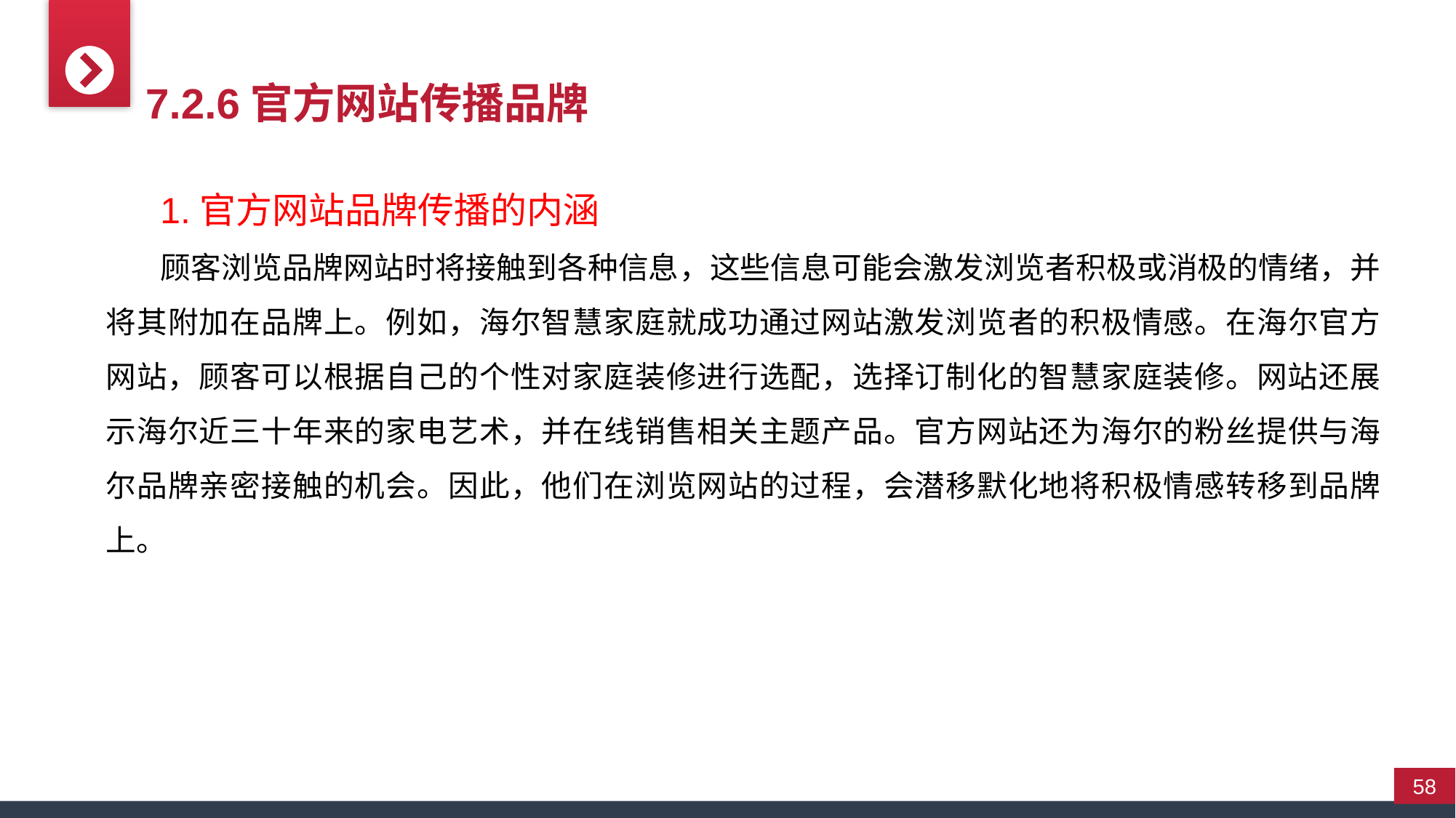

7.2.6官方网站传播品牌
1.官方网站品牌传播的内涵
顾客浏览品牌网站时将接触到各种信息，这些信息可能会激发浏览者积极或消极的情绪，并将其附加在品牌上。例如，海尔智慧家庭就成功通过网站激发浏览者的积极情感。在海尔官方网站，顾客可以根据自己的个性对家庭装修进行选配，选择订制化的智慧家庭装修。网站还展示海尔近三十年来的家电艺术，并在线销售相关主题产品。官方网站还为海尔的粉丝提供与海尔品牌亲密接触的机会。因此，他们在浏览网站的过程，会潜移默化地将积极情感转移到品牌上。